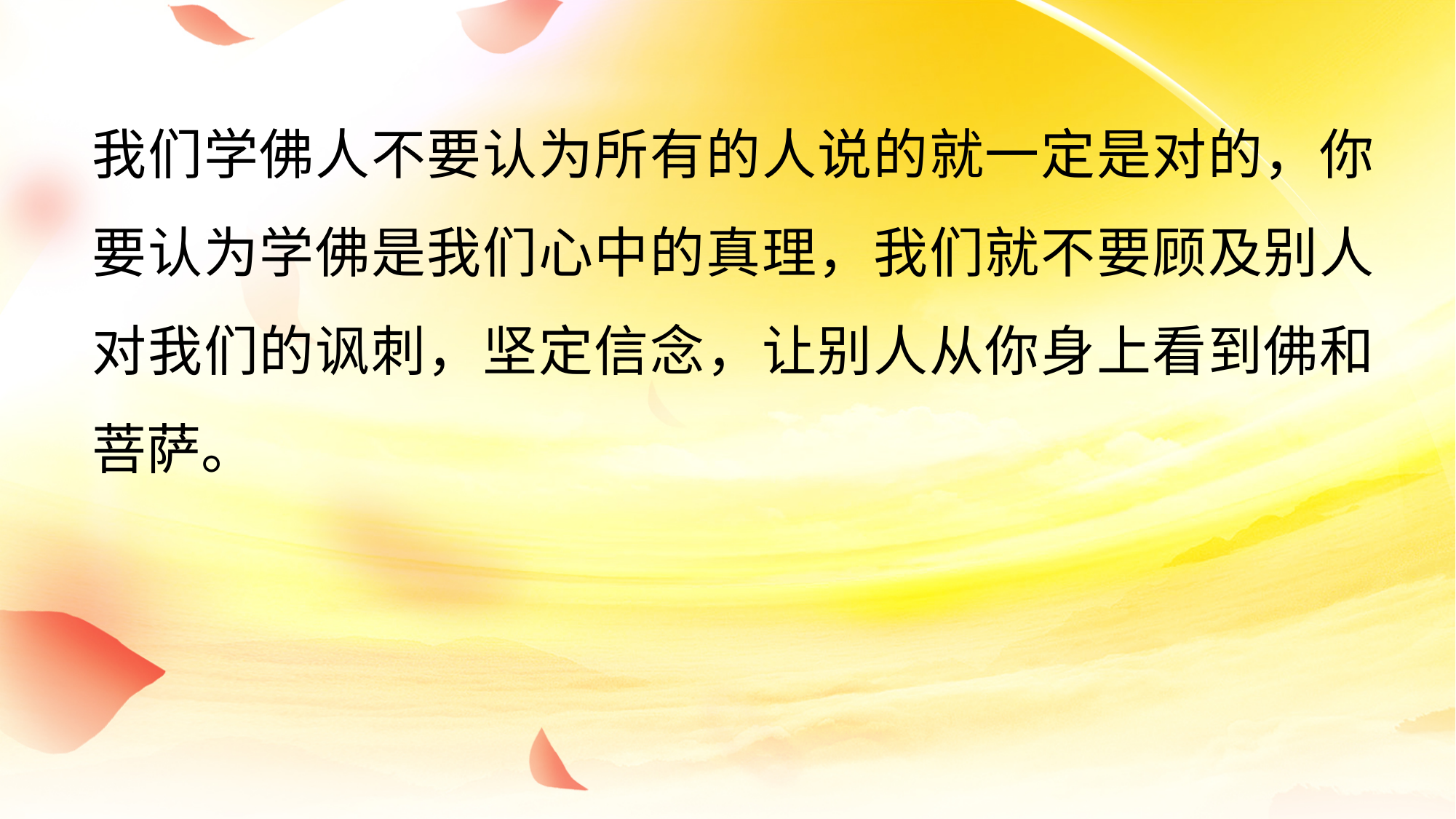

我们学佛人不要认为所有的人说的就一定是对的，你要认为学佛是我们心中的真理，我们就不要顾及别人对我们的讽刺，坚定信念，让别人从你身上看到佛和菩萨。